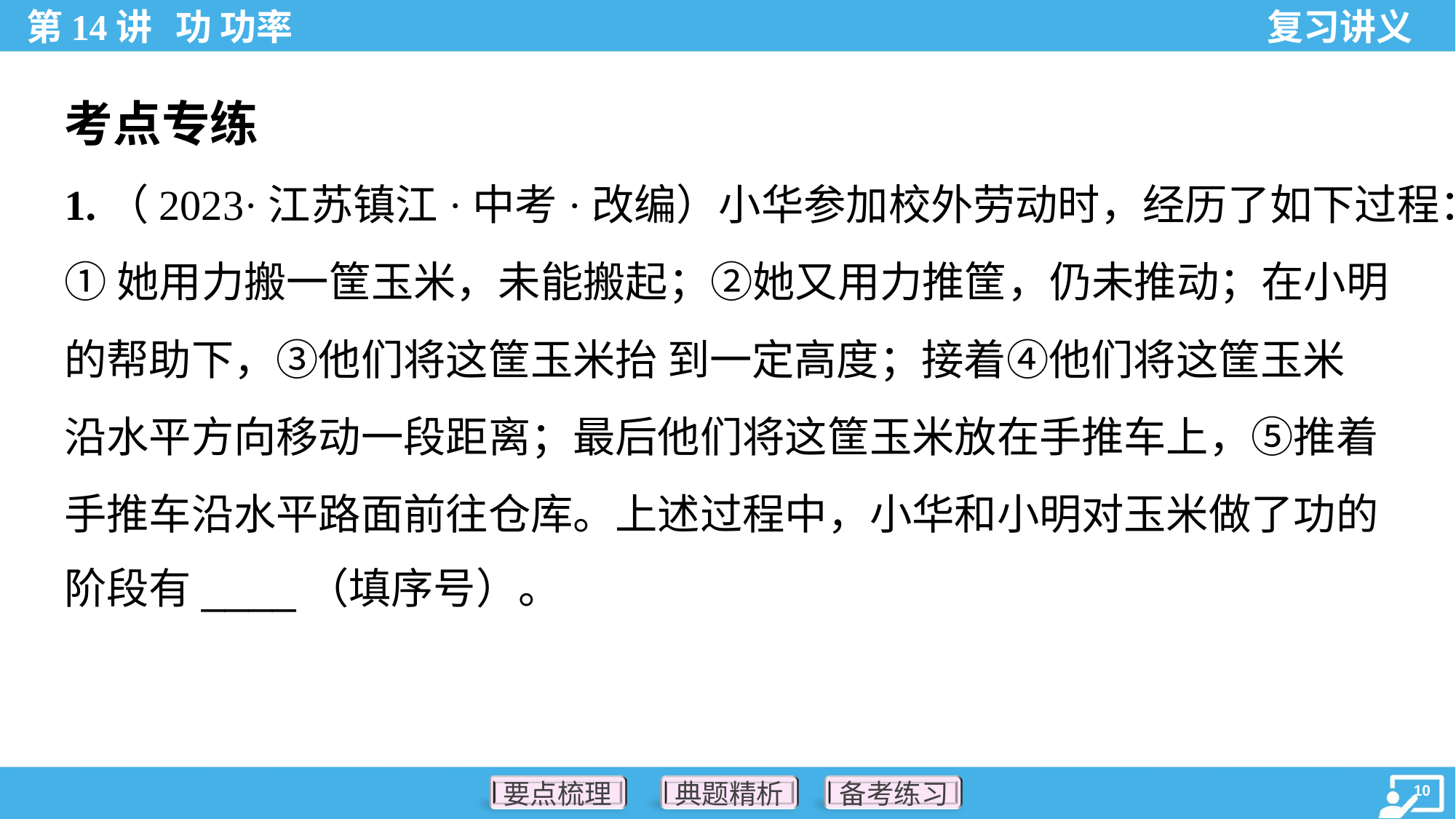

考点专练
1.（2023·江苏镇江·中考·改编）小华参加校外劳动时，经历了如下过程：
①她用力搬一筐玉米，未能搬起；②她又用力推筐，仍未推动；在小明
的帮助下，③他们将这筐玉米抬 到一定高度；接着④他们将这筐玉米
沿水平方向移动一段距离；最后他们将这筐玉米放在手推车上，⑤推着
手推车沿水平路面前往仓库。上述过程中，小华和小明对玉米做了功的
阶段有____（填序号）。